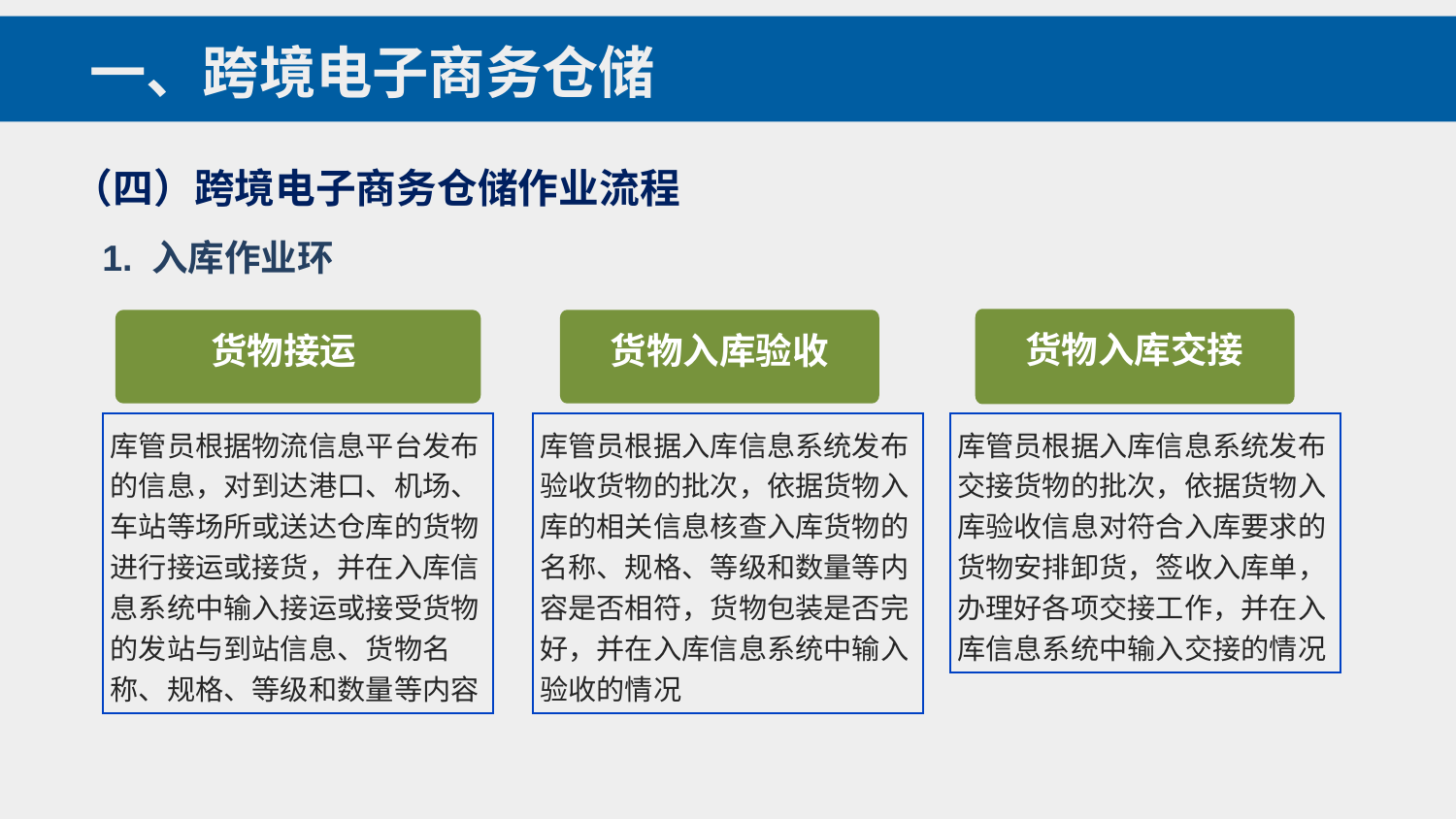

一、跨境电子商务仓储
（四）跨境电子商务仓储作业流程
1. 入库作业环

货物入库交接

   货物接运

货物入库验收
库管员根据物流信息平台发布的信息，对到达港口、机场、车站等场所或送达仓库的货物进行接运或接货，并在入库信息系统中输入接运或接受货物的发站与到站信息、货物名称、规格、等级和数量等内容
库管员根据入库信息系统发布验收货物的批次，依据货物入库的相关信息核查入库货物的名称、规格、等级和数量等内容是否相符，货物包装是否完好，并在入库信息系统中输入验收的情况
库管员根据入库信息系统发布交接货物的批次，依据货物入库验收信息对符合入库要求的货物安排卸货，签收入库单，办理好各项交接工作，并在入库信息系统中输入交接的情况